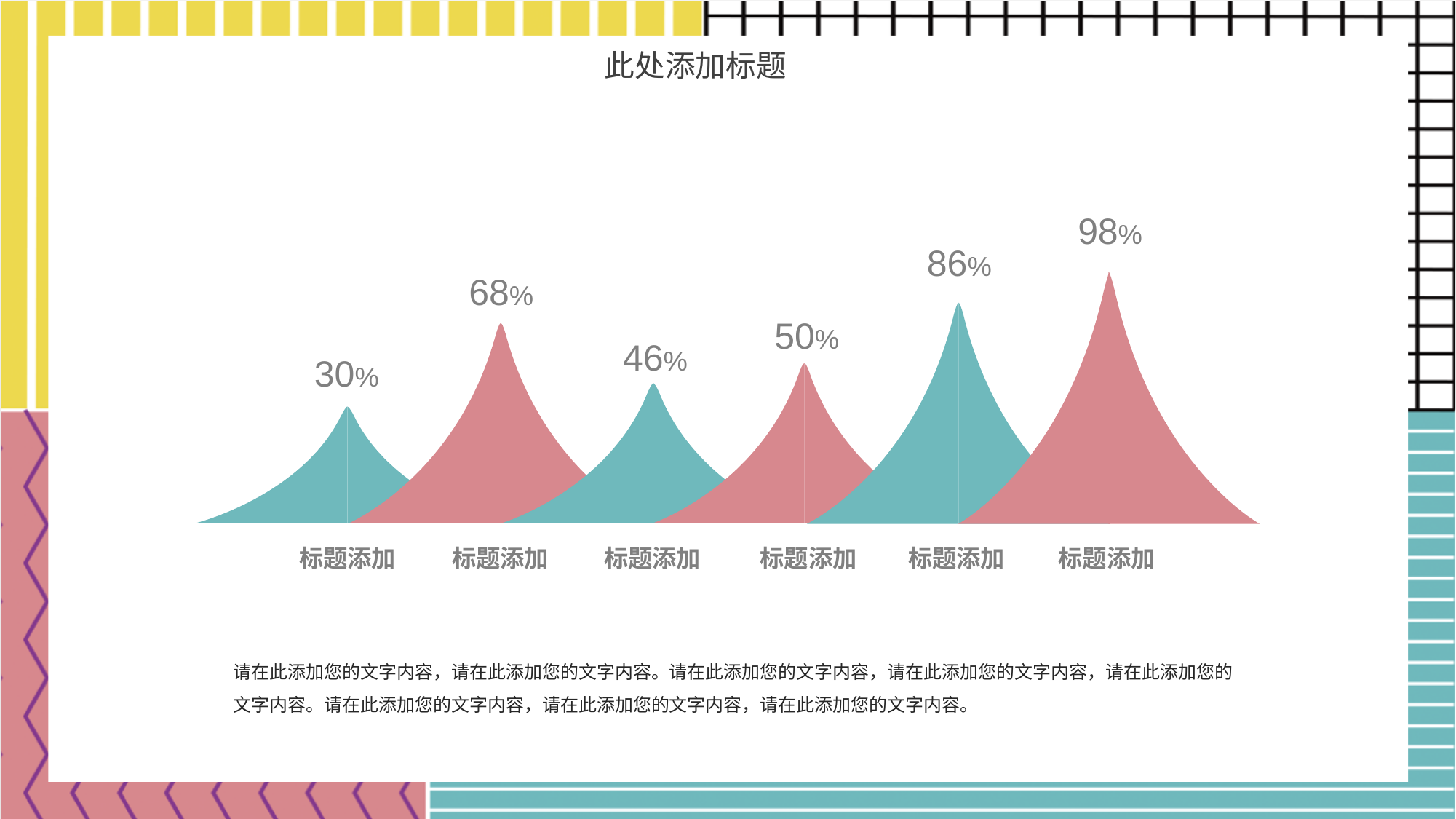

此处添加标题
98%
86%
68%

50%

46%

30%

标题添加
标题添加
标题添加
标题添加
标题添加
标题添加
请在此添加您的文字内容，请在此添加您的文字内容。请在此添加您的文字内容，请在此添加您的文字内容，请在此添加您的文字内容。请在此添加您的文字内容，请在此添加您的文字内容，请在此添加您的文字内容。